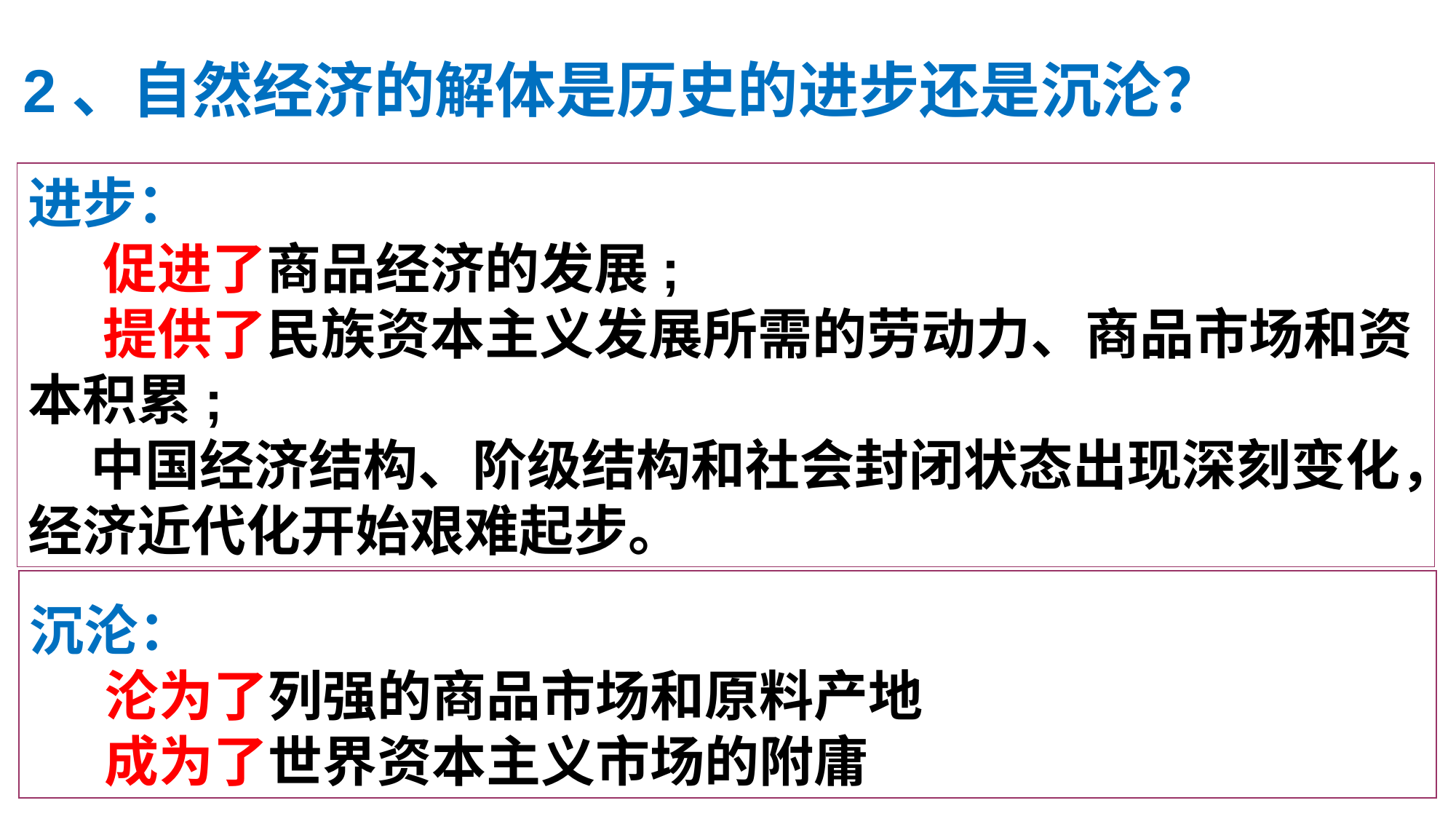

2、自然经济的解体是历史的进步还是沉沦？
进步：
     促进了商品经济的发展;
     提供了民族资本主义发展所需的劳动力、商品市场和资本积累;
    中国经济结构、阶级结构和社会封闭状态出现深刻变化，经济近代化开始艰难起步。

沉沦：
     沦为了列强的商品市场和原料产地
     成为了世界资本主义市场的附庸